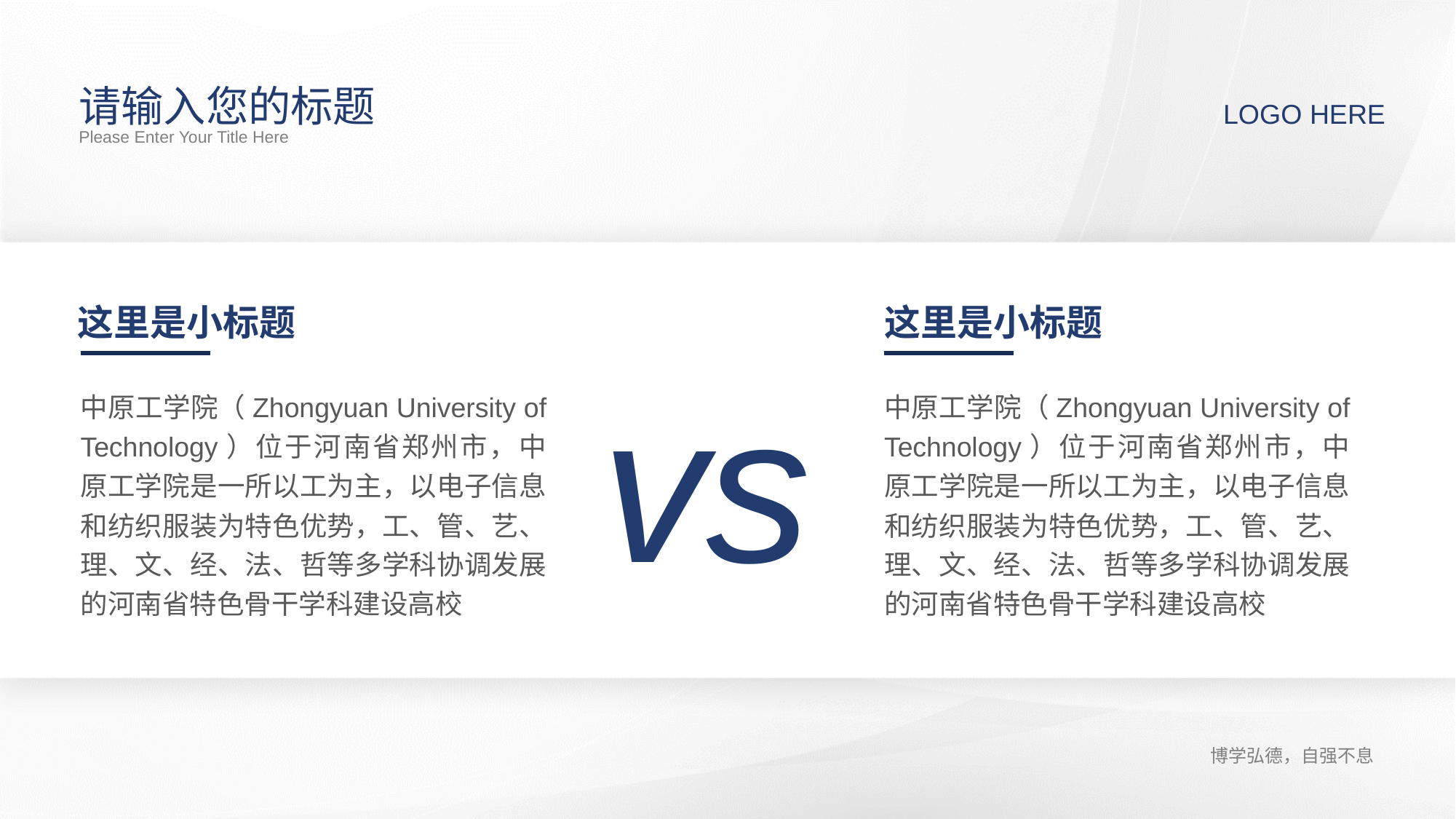

请输入您的标题
LOGO HERE
Please Enter Your Title Here

这里是小标题
这里是小标题
vs
中原工学院（Zhongyuan University of Technology）位于河南省郑州市，中原工学院是一所以工为主，以电子信息和纺织服装为特色优势，工、管、艺、理、文、经、法、哲等多学科协调发展的河南省特色骨干学科建设高校
中原工学院（Zhongyuan University of Technology）位于河南省郑州市，中原工学院是一所以工为主，以电子信息和纺织服装为特色优势，工、管、艺、理、文、经、法、哲等多学科协调发展的河南省特色骨干学科建设高校
博学弘德，自强不息